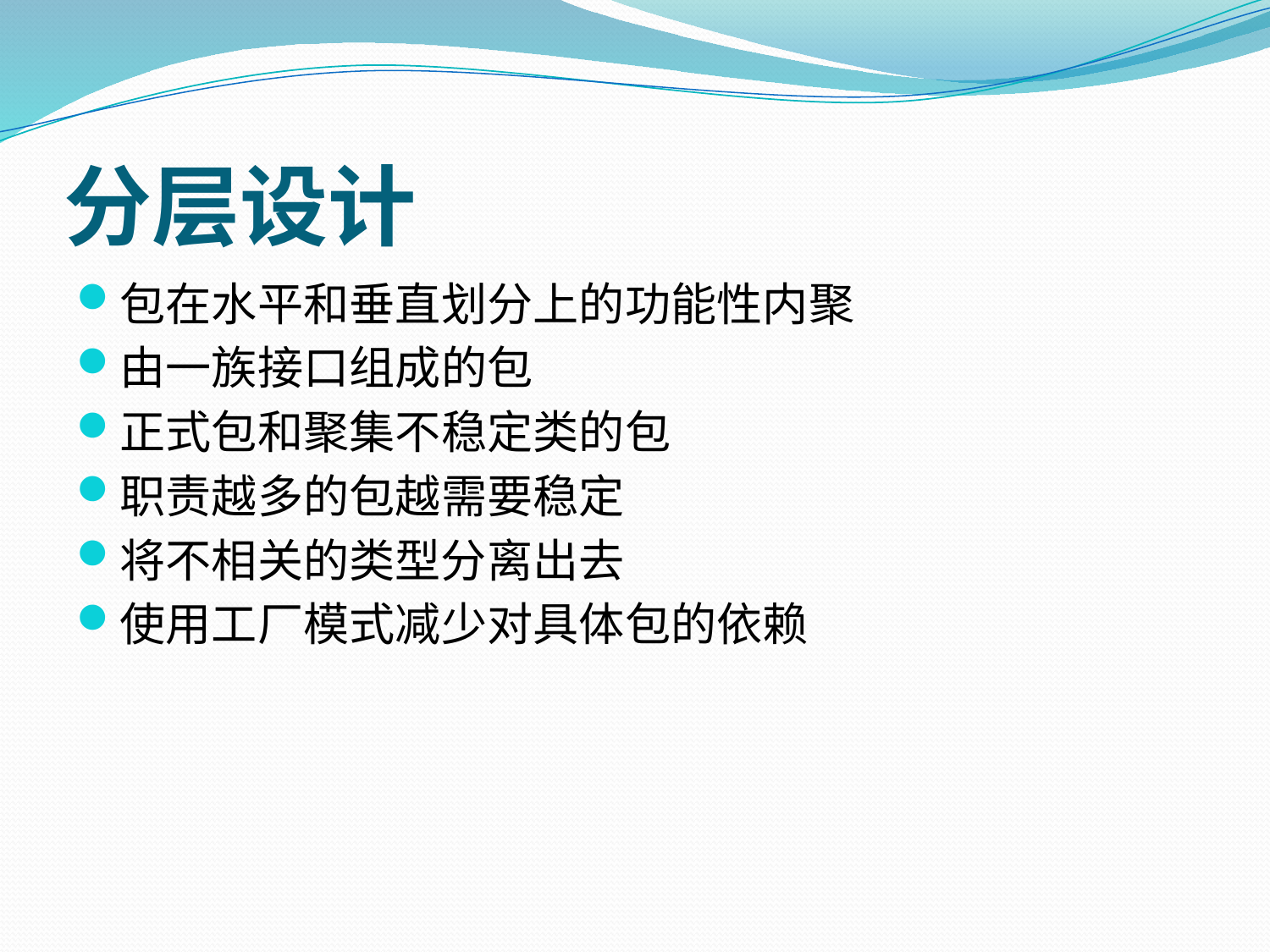

# 分层设计
包在水平和垂直划分上的功能性内聚
由一族接口组成的包
正式包和聚集不稳定类的包
职责越多的包越需要稳定
将不相关的类型分离出去
使用工厂模式减少对具体包的依赖